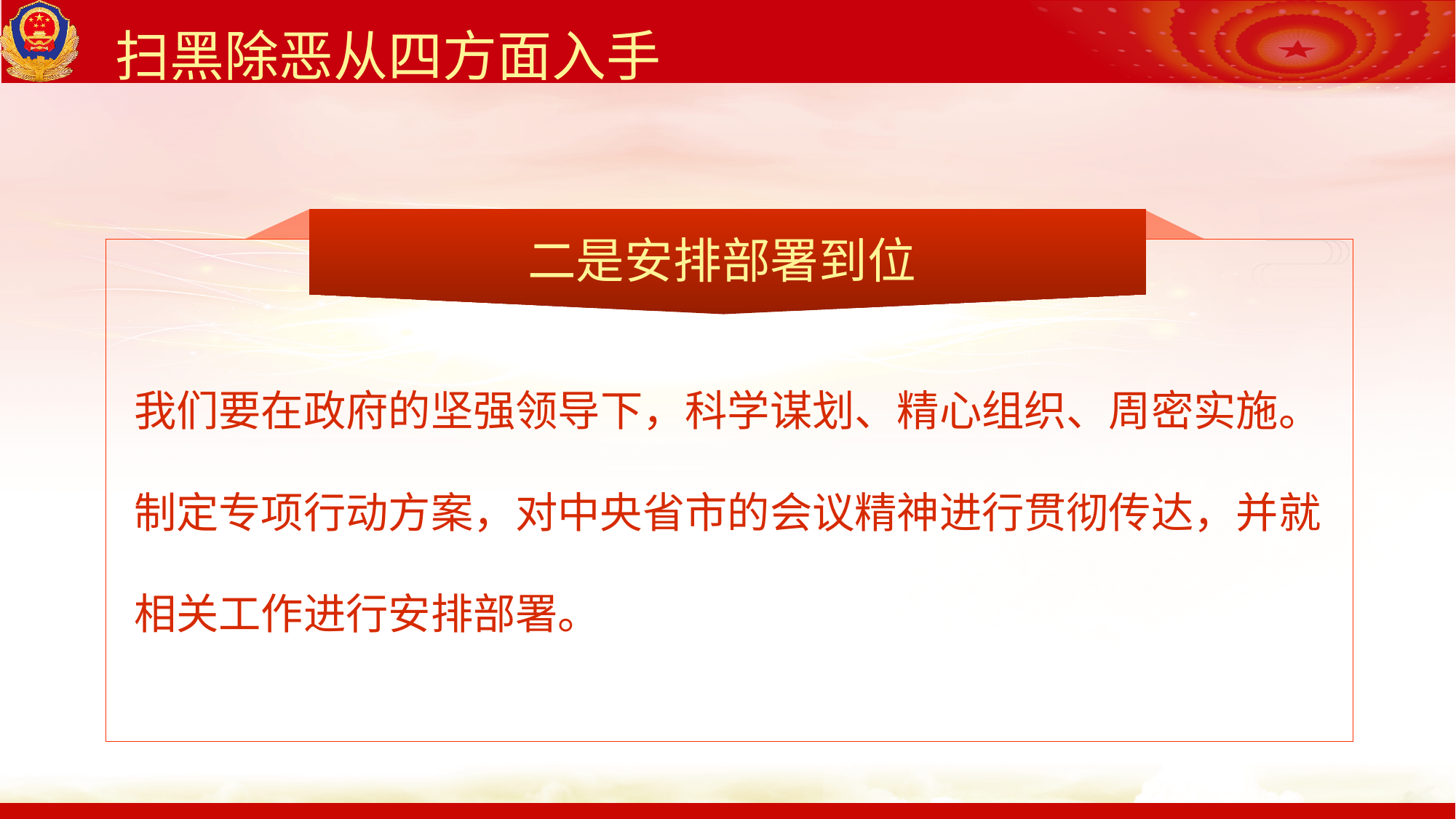

扫黑除恶从四方面入手

二是安排部署到位

我们要在政府的坚强领导下，科学谋划、精心组织、周密实施。制定专项行动方案，对中央省市的会议精神进行贯彻传达，并就相关工作进行安排部署。